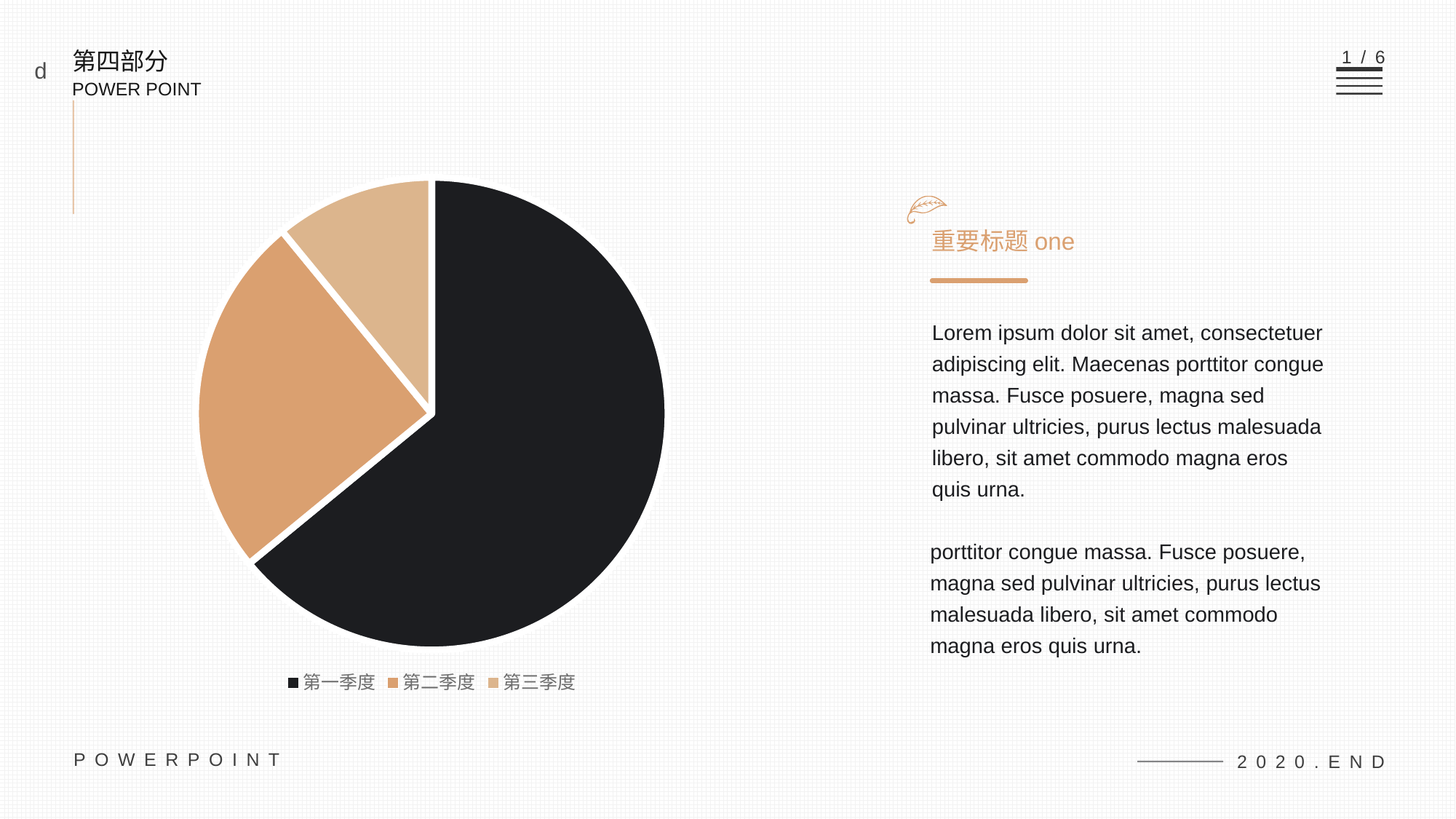

1/6

第四部分
POWER POINT
d

### Chart

| Category | 销售额 |
|---|---|
| 第一季度 | 8.2 |
| 第二季度 | 3.2 |
| 第三季度 | 1.4 |
重要标题one
Lorem ipsum dolor sit amet, consectetuer adipiscing elit. Maecenas porttitor congue massa. Fusce posuere, magna sed pulvinar ultricies, purus lectus malesuada libero, sit amet commodo magna eros quis urna.
porttitor congue massa. Fusce posuere, magna sed pulvinar ultricies, purus lectus malesuada libero, sit amet commodo magna eros quis urna.
POWERPOINT
2020.END